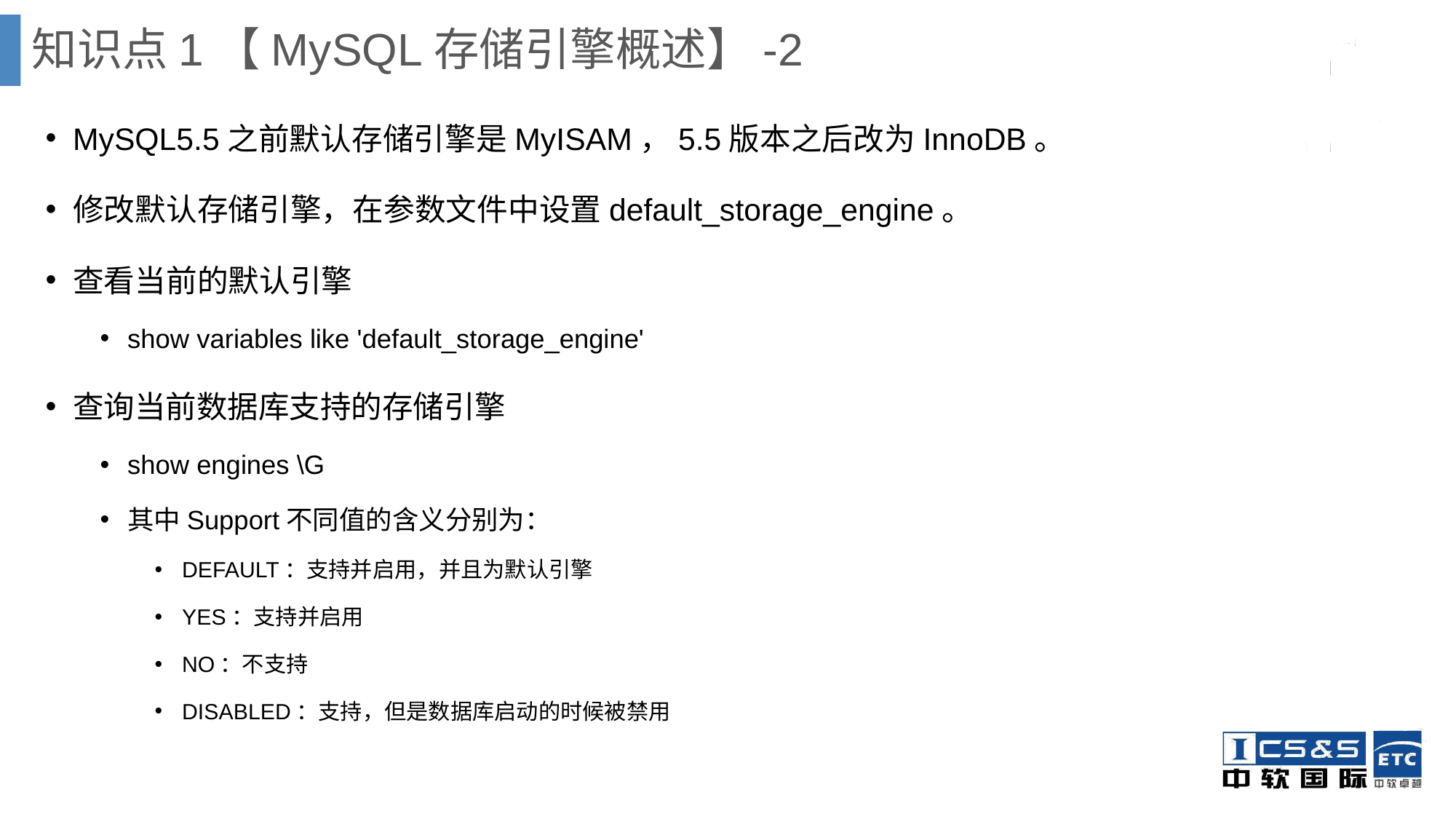

知识点1【MySQL存储引擎概述】-2
MySQL5.5之前默认存储引擎是MyISAM，5.5版本之后改为InnoDB。
修改默认存储引擎，在参数文件中设置default_storage_engine。
查看当前的默认引擎
show variables like 'default_storage_engine'
查询当前数据库支持的存储引擎
show engines \G
其中Support不同值的含义分别为：
DEFAULT：支持并启用，并且为默认引擎
YES：支持并启用
NO：不支持
DISABLED：支持，但是数据库启动的时候被禁用